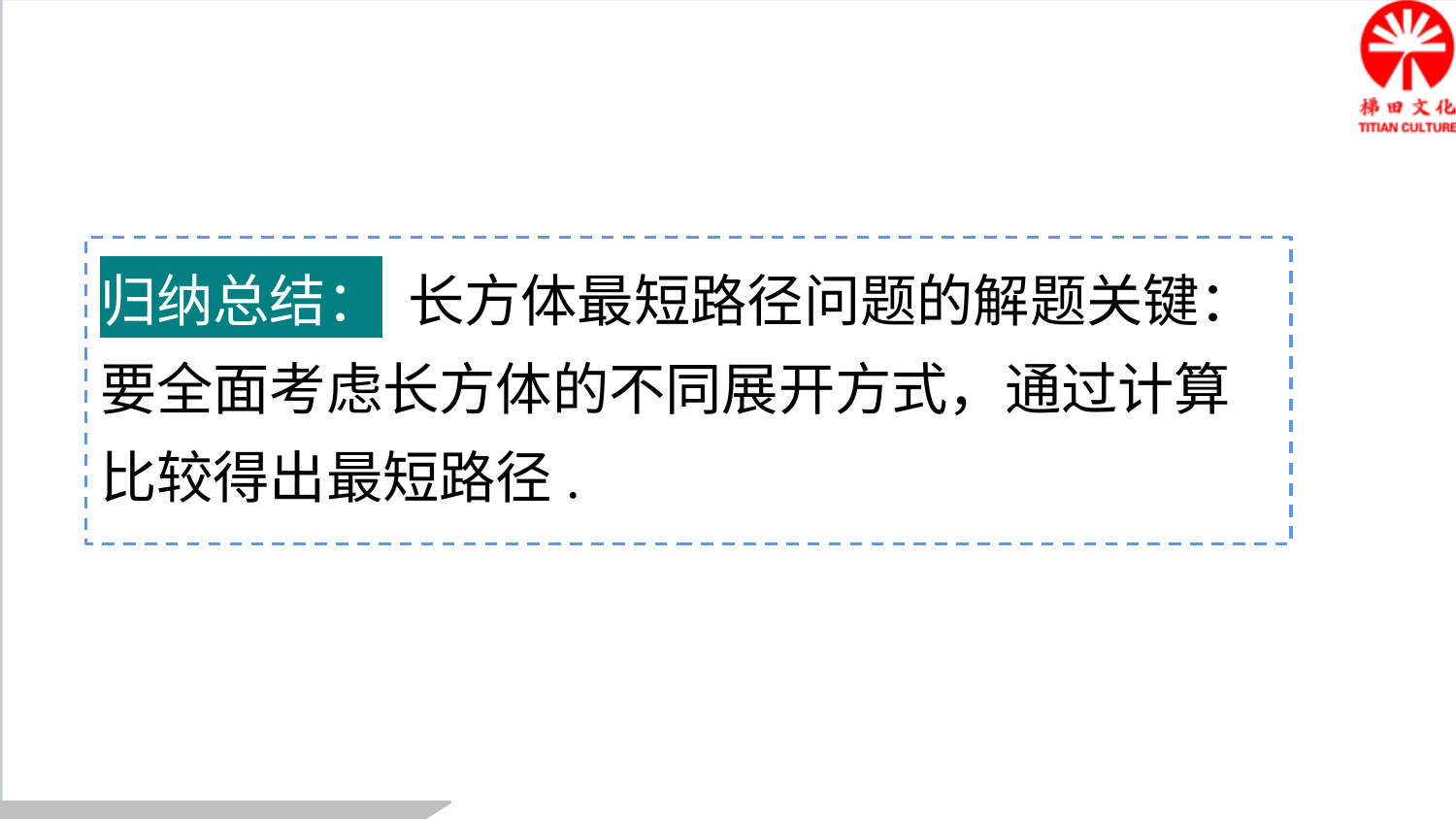

归纳总结：  长方体最短路径问题的解题关键：要全面考虑长方体的不同展开方式，通过计算比较得出最短路径.